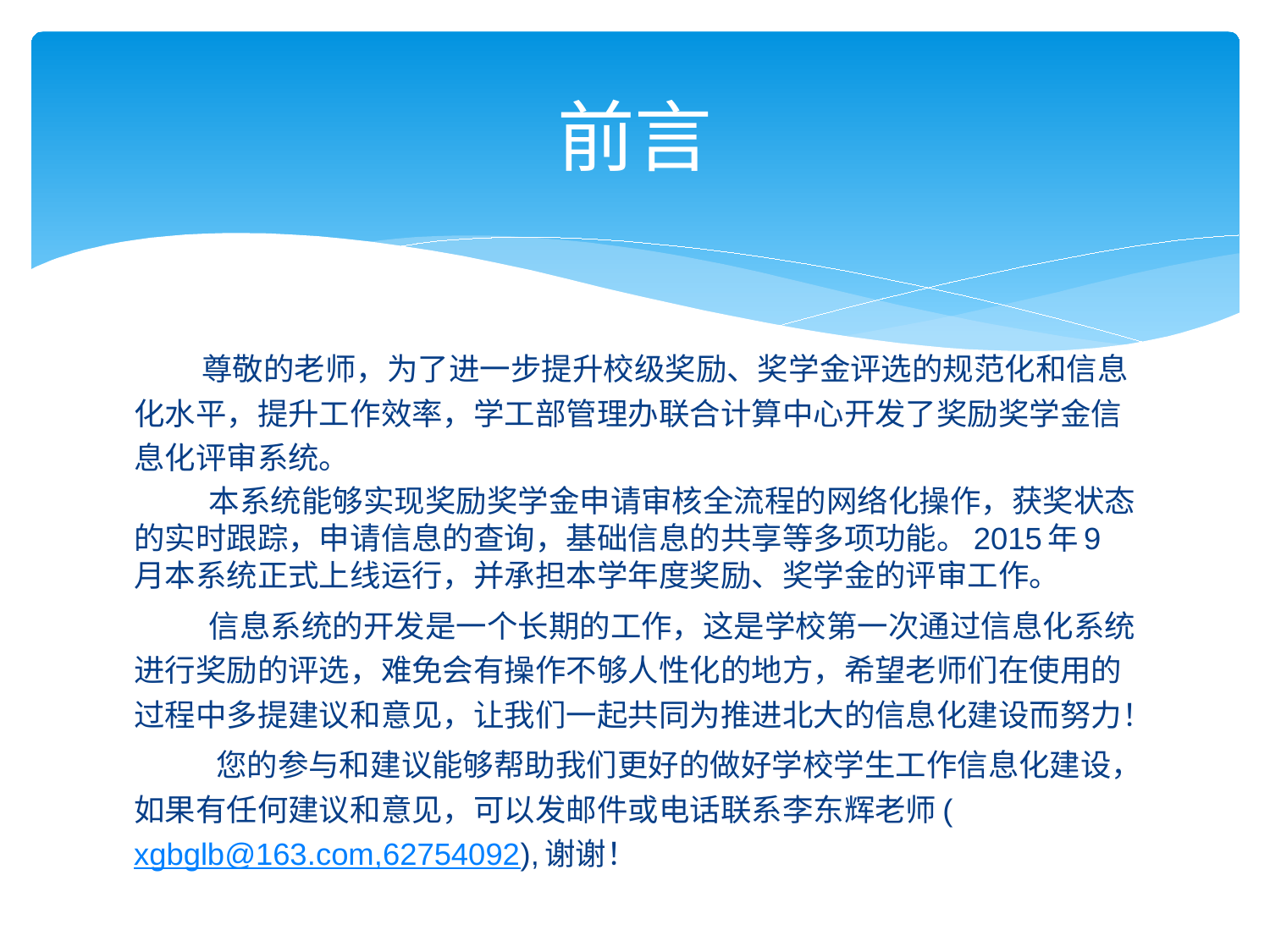

# 前言
         尊敬的老师，为了进一步提升校级奖励、奖学金评选的规范化和信息化水平，提升工作效率，学工部管理办联合计算中心开发了奖励奖学金信息化评审系统。
          本系统能够实现奖励奖学金申请审核全流程的网络化操作，获奖状态的实时跟踪，申请信息的查询，基础信息的共享等多项功能。2015年9月本系统正式上线运行，并承担本学年度奖励、奖学金的评审工作。
          信息系统的开发是一个长期的工作，这是学校第一次通过信息化系统进行奖励的评选，难免会有操作不够人性化的地方，希望老师们在使用的过程中多提建议和意见，让我们一起共同为推进北大的信息化建设而努力！
           您的参与和建议能够帮助我们更好的做好学校学生工作信息化建设，如果有任何建议和意见，可以发邮件或电话联系李东辉老师(xgbglb@163.com,62754092),谢谢！